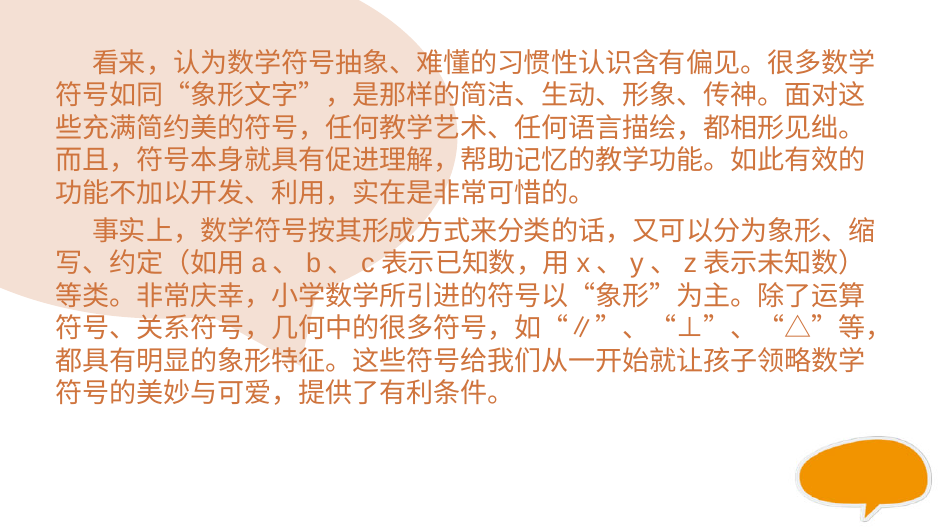

#
     看来，认为数学符号抽象、难懂的习惯性认识含有偏见。很多数学符号如同“象形文字”，是那样的简洁、生动、形象、传神。面对这些充满简约美的符号，任何教学艺术、任何语言描绘，都相形见绌。而且，符号本身就具有促进理解，帮助记忆的教学功能。如此有效的功能不加以开发、利用，实在是非常可惜的。
     事实上，数学符号按其形成方式来分类的话，又可以分为象形、缩写、约定（如用a、b、c表示已知数，用x、y、z表示未知数）等类。非常庆幸，小学数学所引进的符号以“象形”为主。除了运算符号、关系符号，几何中的很多符号，如“∥”、“⊥”、“△”等，都具有明显的象形特征。这些符号给我们从一开始就让孩子领略数学符号的美妙与可爱，提供了有利条件。